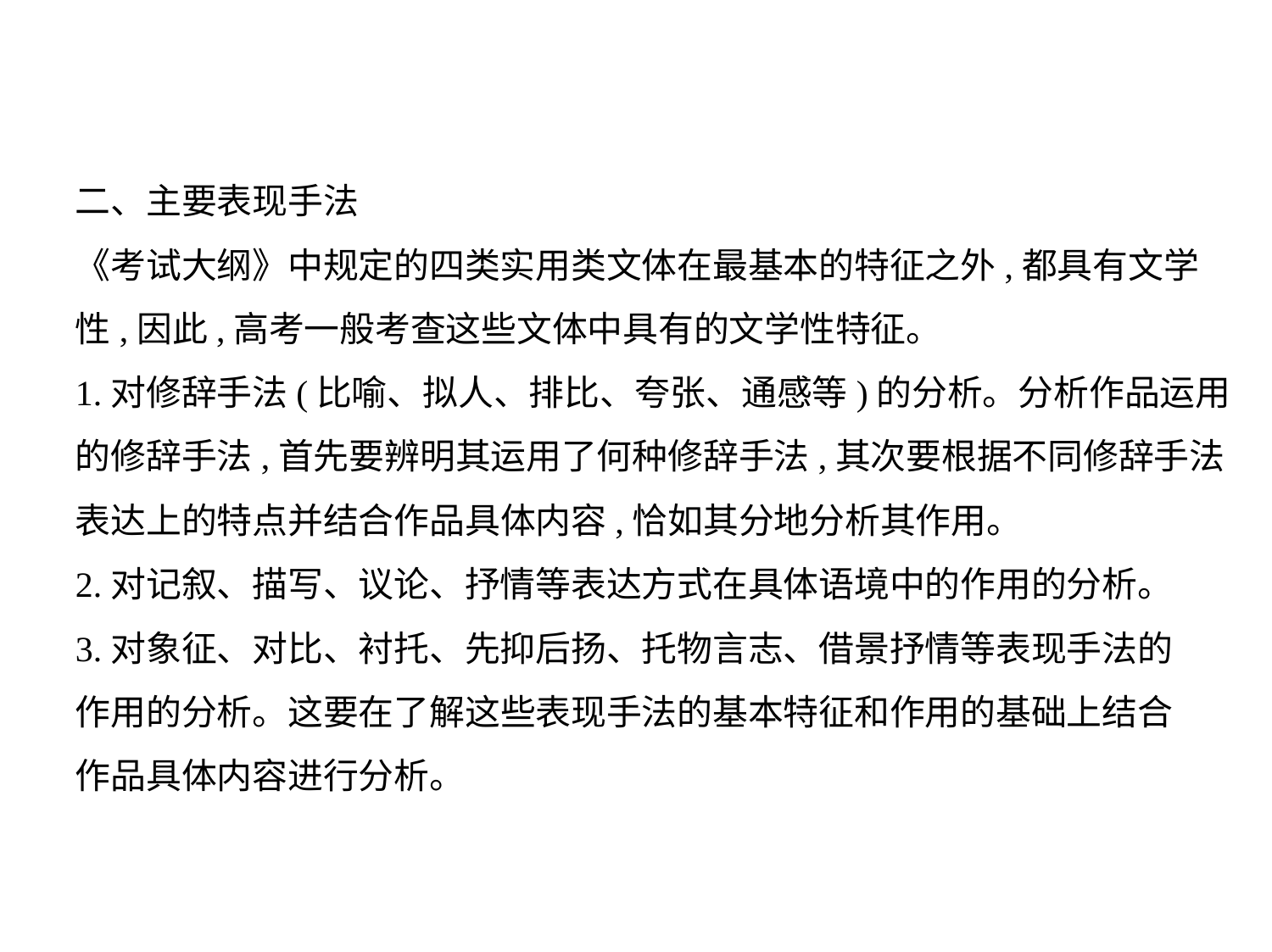

二、主要表现手法
《考试大纲》中规定的四类实用类文体在最基本的特征之外,都具有文学
性,因此,高考一般考查这些文体中具有的文学性特征。
1.对修辞手法(比喻、拟人、排比、夸张、通感等)的分析。分析作品运用
的修辞手法,首先要辨明其运用了何种修辞手法,其次要根据不同修辞手法
表达上的特点并结合作品具体内容,恰如其分地分析其作用。
2.对记叙、描写、议论、抒情等表达方式在具体语境中的作用的分析。
3.对象征、对比、衬托、先抑后扬、托物言志、借景抒情等表现手法的
作用的分析。这要在了解这些表现手法的基本特征和作用的基础上结合
作品具体内容进行分析。